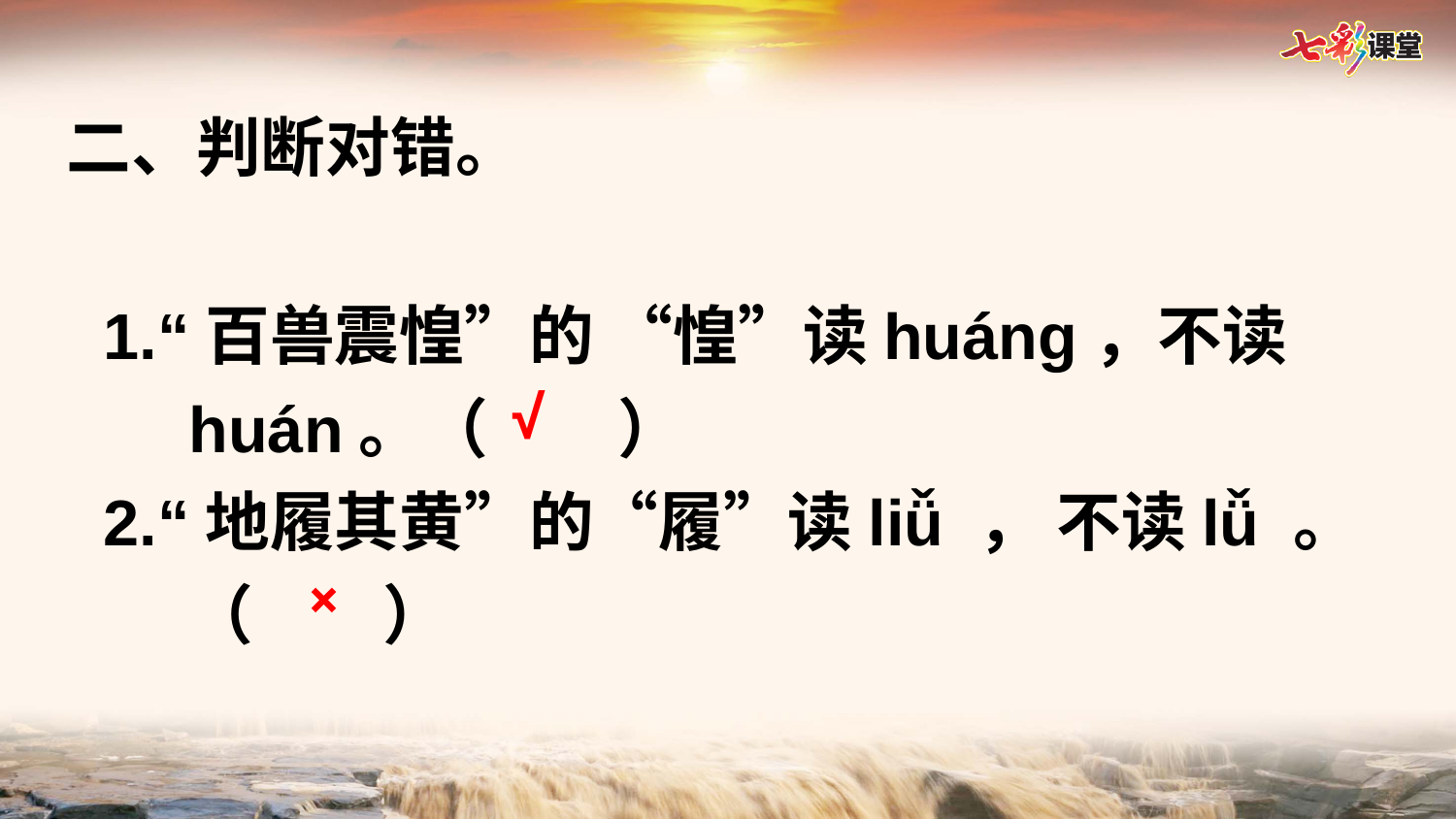

二、判断对错。
1.“百兽震惶”的 “惶”读huánɡ，不读huán。（　　）
2.“地履其黄”的“履”读liǚ ， 不读lǚ 。（　　）
√
×